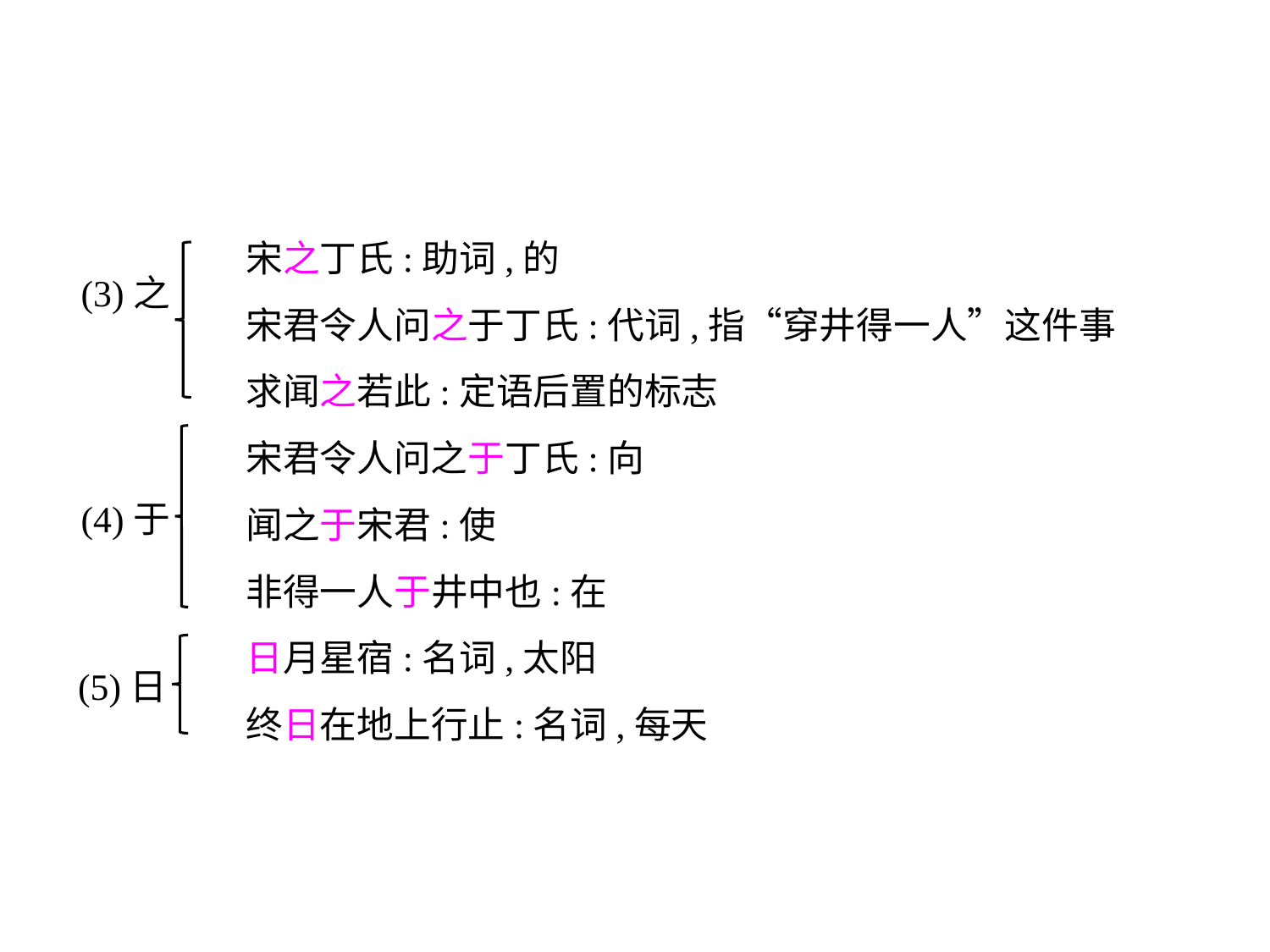

宋之丁氏:助词,的
	   宋君令人问之于丁氏:代词,指“穿井得一人”这件事
	   求闻之若此:定语后置的标志
	   宋君令人问之于丁氏:向
	   闻之于宋君:使
	   非得一人于井中也:在
	   日月星宿:名词,太阳
	   终日在地上行止:名词,每天

(3)之

(4)于

(5)日